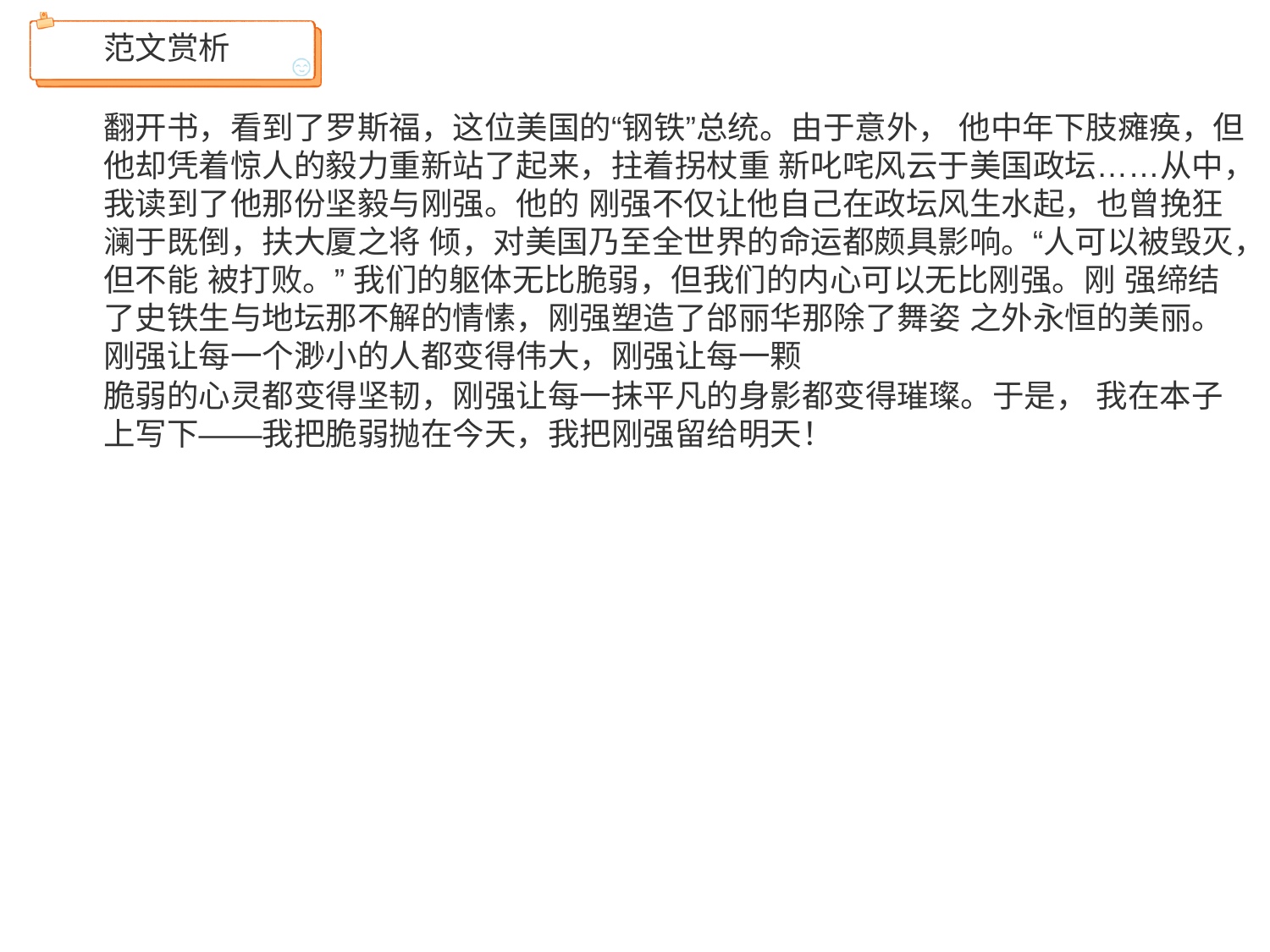

范文赏析

翻开书，看到了罗斯福，这位美国的“钢铁”总统。由于意外， 他中年下肢瘫痪，但他却凭着惊人的毅力重新站了起来，拄着拐杖重 新叱咤风云于美国政坛……从中，我读到了他那份坚毅与刚强。他的 刚强不仅让他自己在政坛风生水起，也曾挽狂澜于既倒，扶大厦之将 倾，对美国乃至全世界的命运都颇具影响。“人可以被毁灭，但不能 被打败。” 我们的躯体无比脆弱，但我们的内心可以无比刚强。刚 强缔结了史铁生与地坛那不解的情愫，刚强塑造了邰丽华那除了舞姿 之外永恒的美丽。刚强让每一个渺小的人都变得伟大，刚强让每一颗
脆弱的心灵都变得坚韧，刚强让每一抹平凡的身影都变得璀璨。于是， 我在本子上写下——我把脆弱抛在今天，我把刚强留给明天！